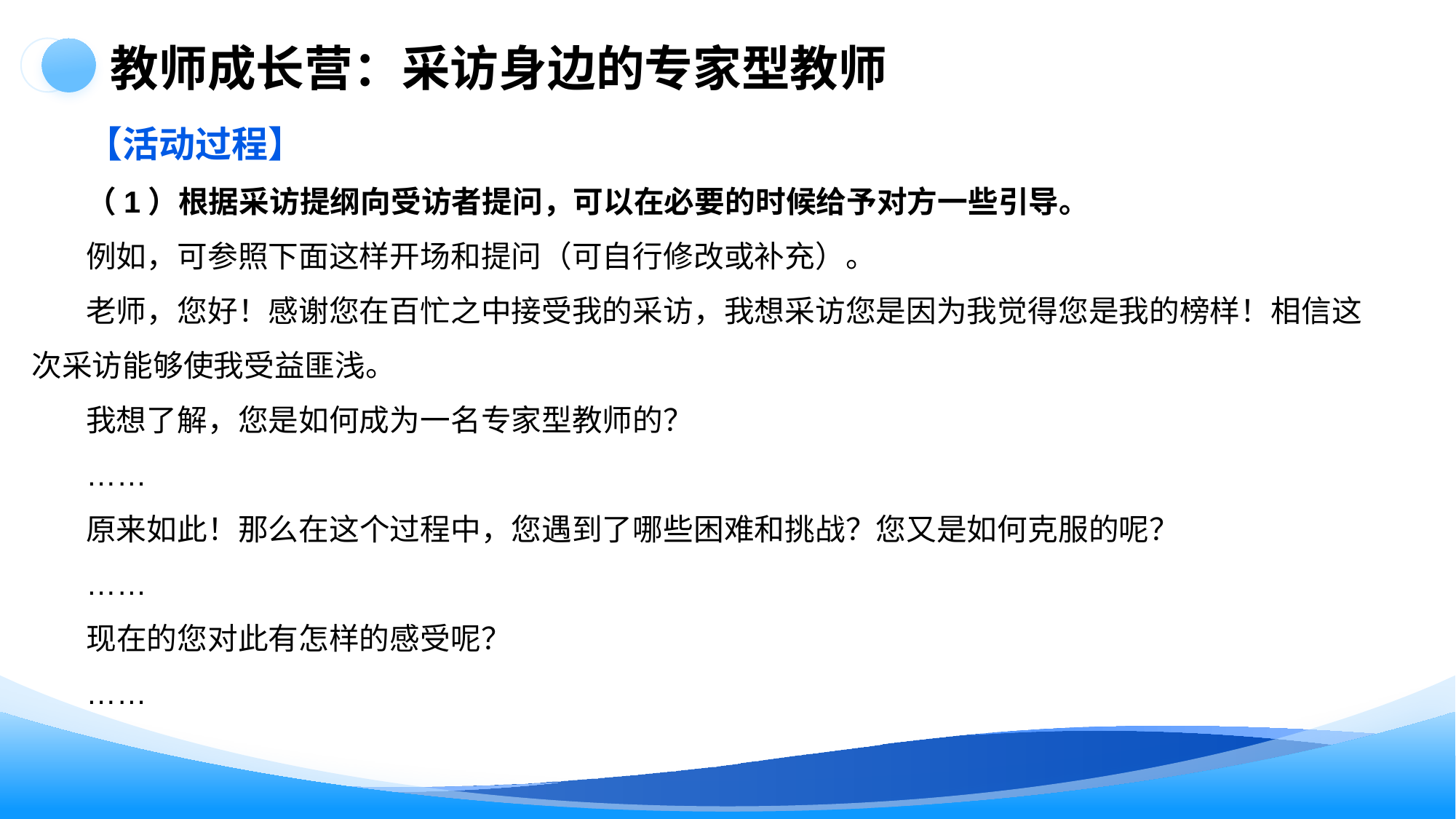

教师成长营：采访身边的专家型教师

【活动过程】
（1）根据采访提纲向受访者提问，可以在必要的时候给予对方一些引导。
例如，可参照下面这样开场和提问（可自行修改或补充）。
老师，您好！感谢您在百忙之中接受我的采访，我想采访您是因为我觉得您是我的榜样！相信这次采访能够使我受益匪浅。
我想了解，您是如何成为一名专家型教师的？
……
原来如此！那么在这个过程中，您遇到了哪些困难和挑战？您又是如何克服的呢？
……
现在的您对此有怎样的感受呢？
……